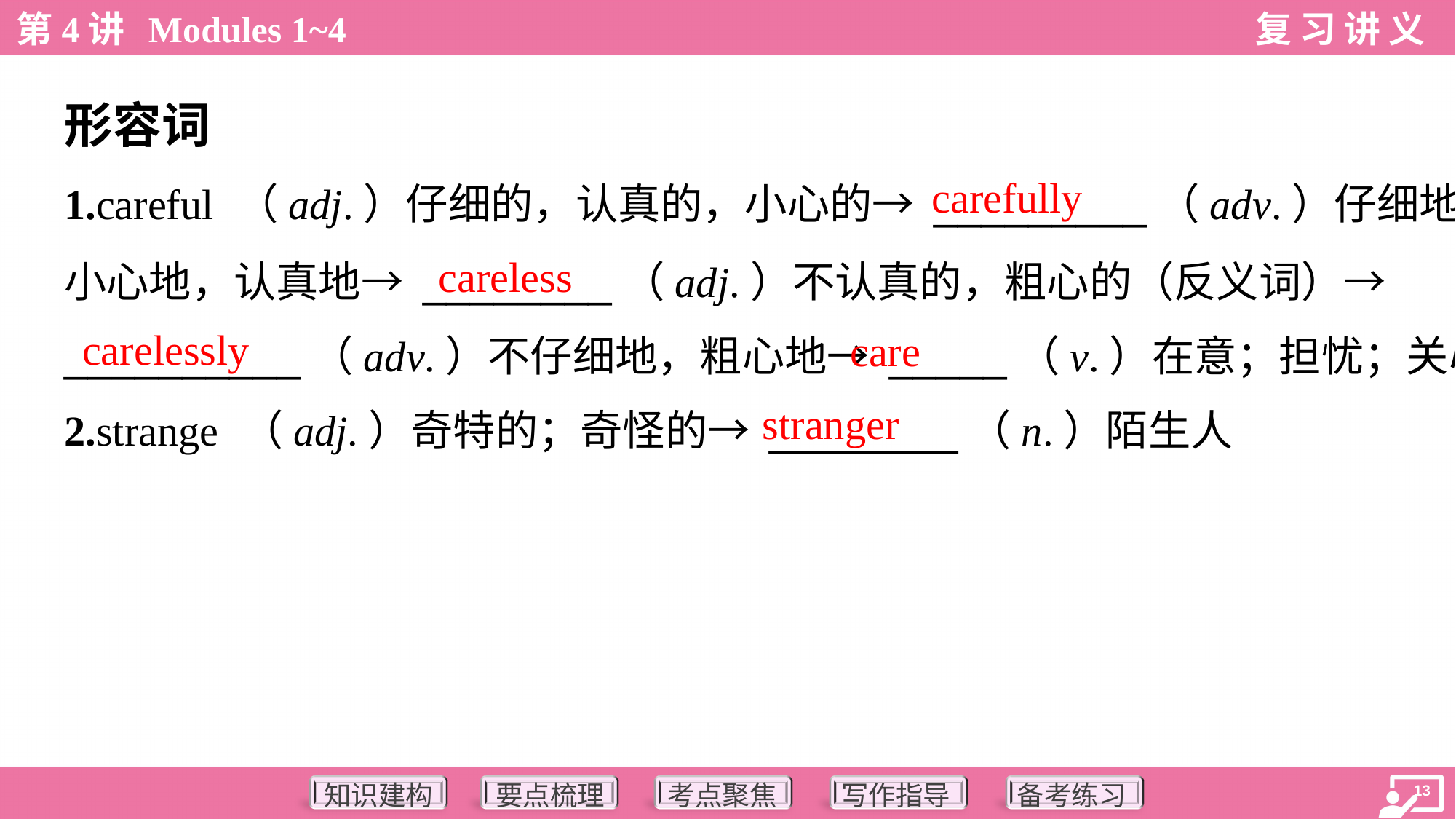

形容词
carefully
1.careful （adj.）仔细的，认真的，小心的→ _________（adv.）仔细地；
小心地，认真地→ ________（adj.）不认真的，粗心的（反义词）→
__________（adv.）不仔细地，粗心地→ _____（v.）在意；担忧；关心
careless
carelessly
care
stranger
2.strange （adj.）奇特的；奇怪的→ ________（n.）陌生人